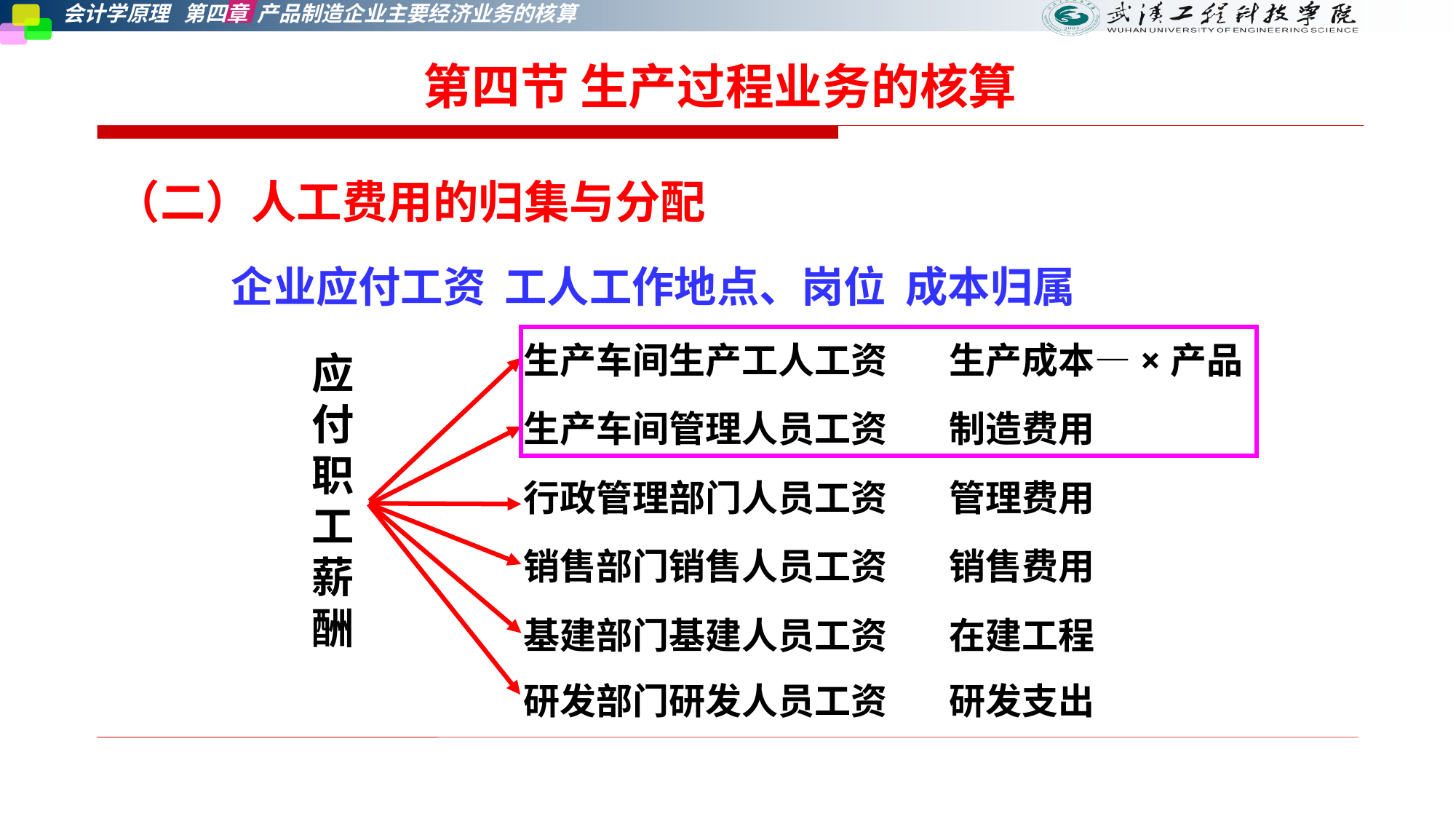

第四节 生产过程业务的核算
（二）人工费用的归集与分配
企业应付工资  工人工作地点、岗位  成本归属

生产车间生产工人工资
生产成本—×产品
应付职工薪酬

生产车间管理人员工资
制造费用

行政管理部门人员工资
管理费用

销售部门销售人员工资
销售费用
基建部门基建人员工资
在建工程
研发部门研发人员工资
研发支出